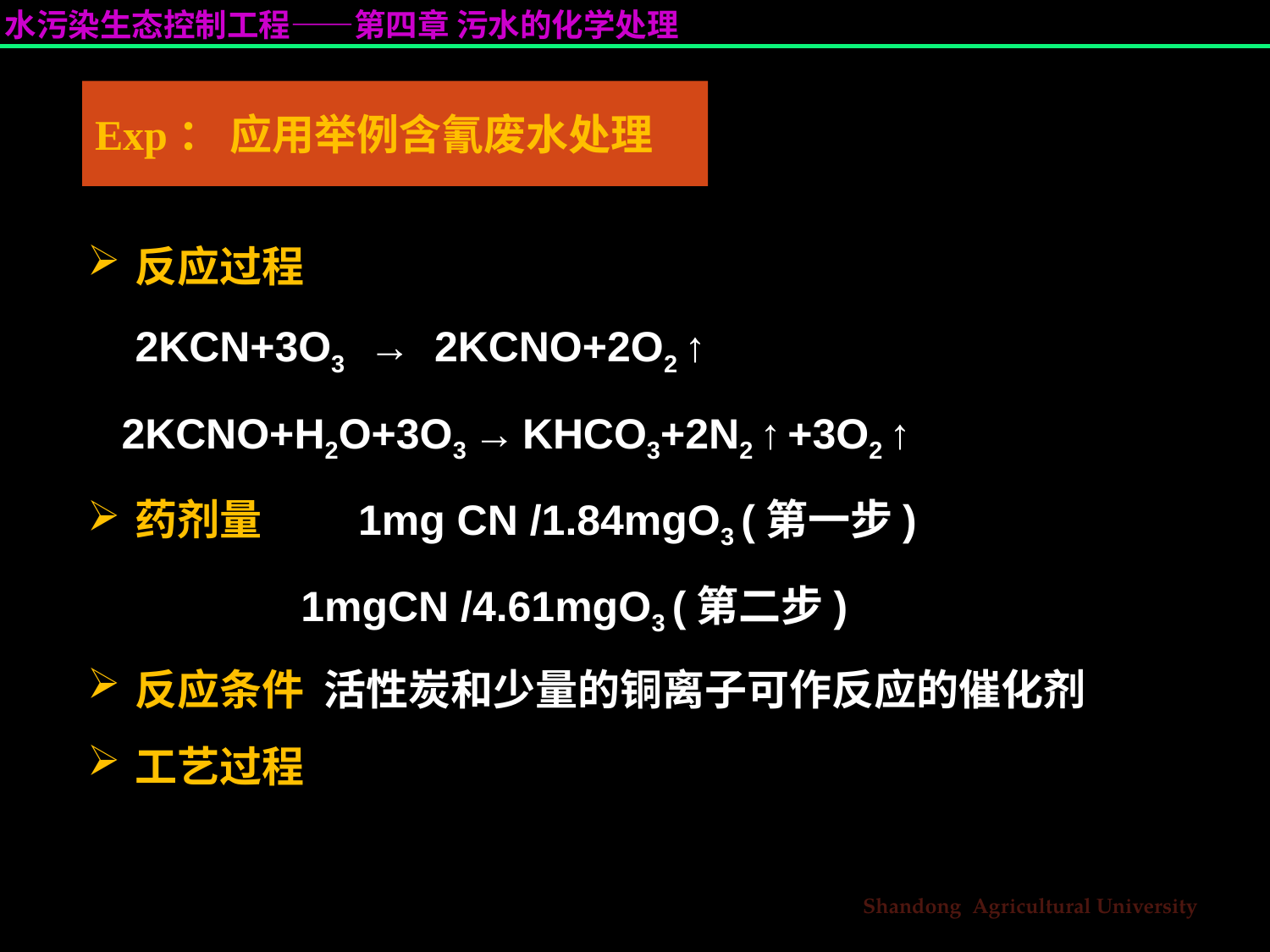

# Exp： 应用举例含氰废水处理
反应过程
    2KCN+3O3  →  2KCNO+2O2 ↑
     2KCNO+H2O+3O3 → KHCO3+2N2 ↑ +3O2 ↑
药剂量         1mg CN /1.84mgO3 (第一步)
                  1mgCN /4.61mgO3 (第二步)
反应条件  活性炭和少量的铜离子可作反应的催化剂
工艺过程